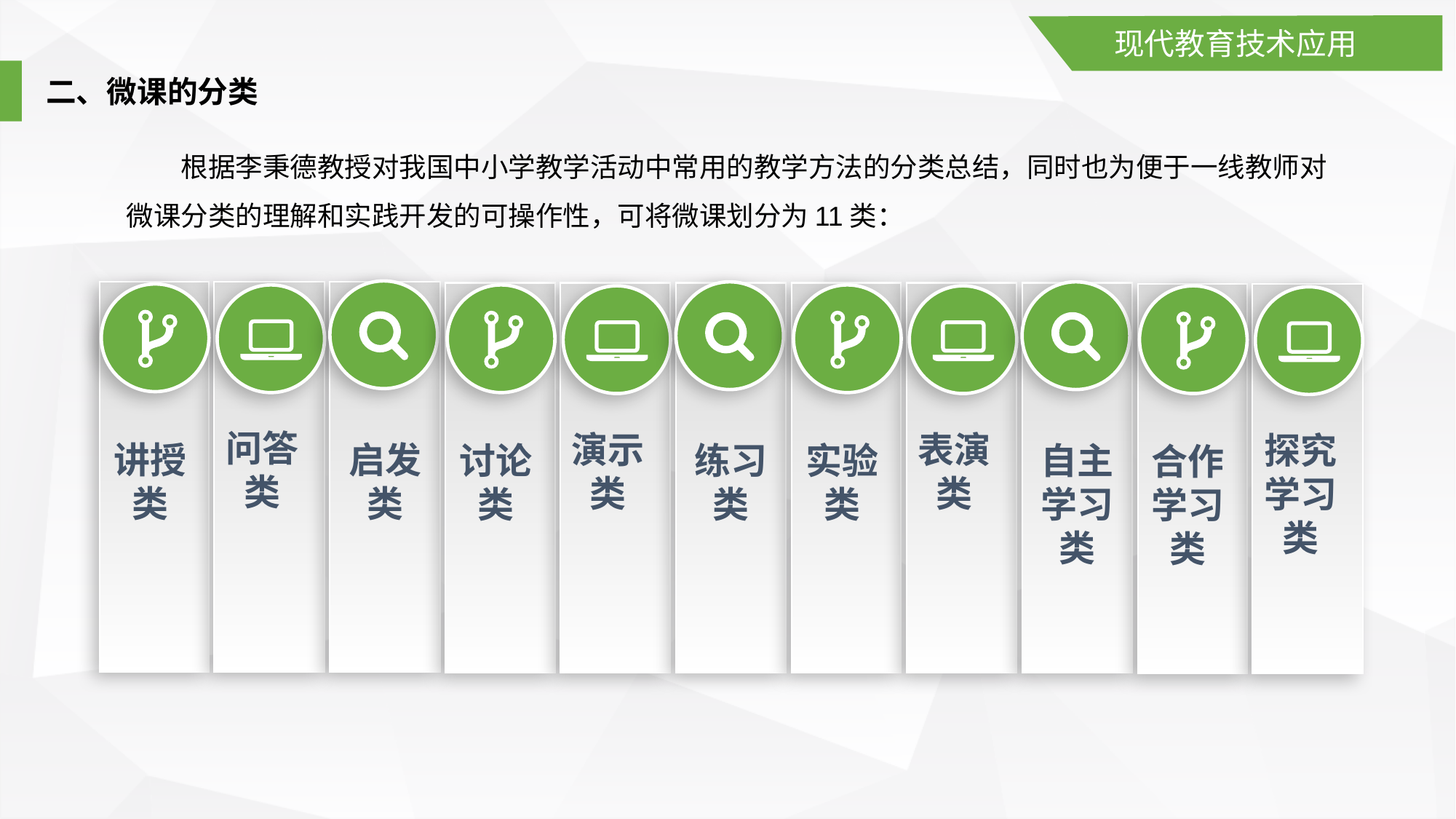

现代教育技术应用

二、微课的分类
根据李秉德教授对我国中小学教学活动中常用的教学方法的分类总结，同时也为便于一线教师对微课分类的理解和实践开发的可操作性，可将微课划分为11类：

问答类
演示类
表演类
探究学习类
讲授类
启发类
讨论类
练习类
实验类
自主学习类
合作学习类